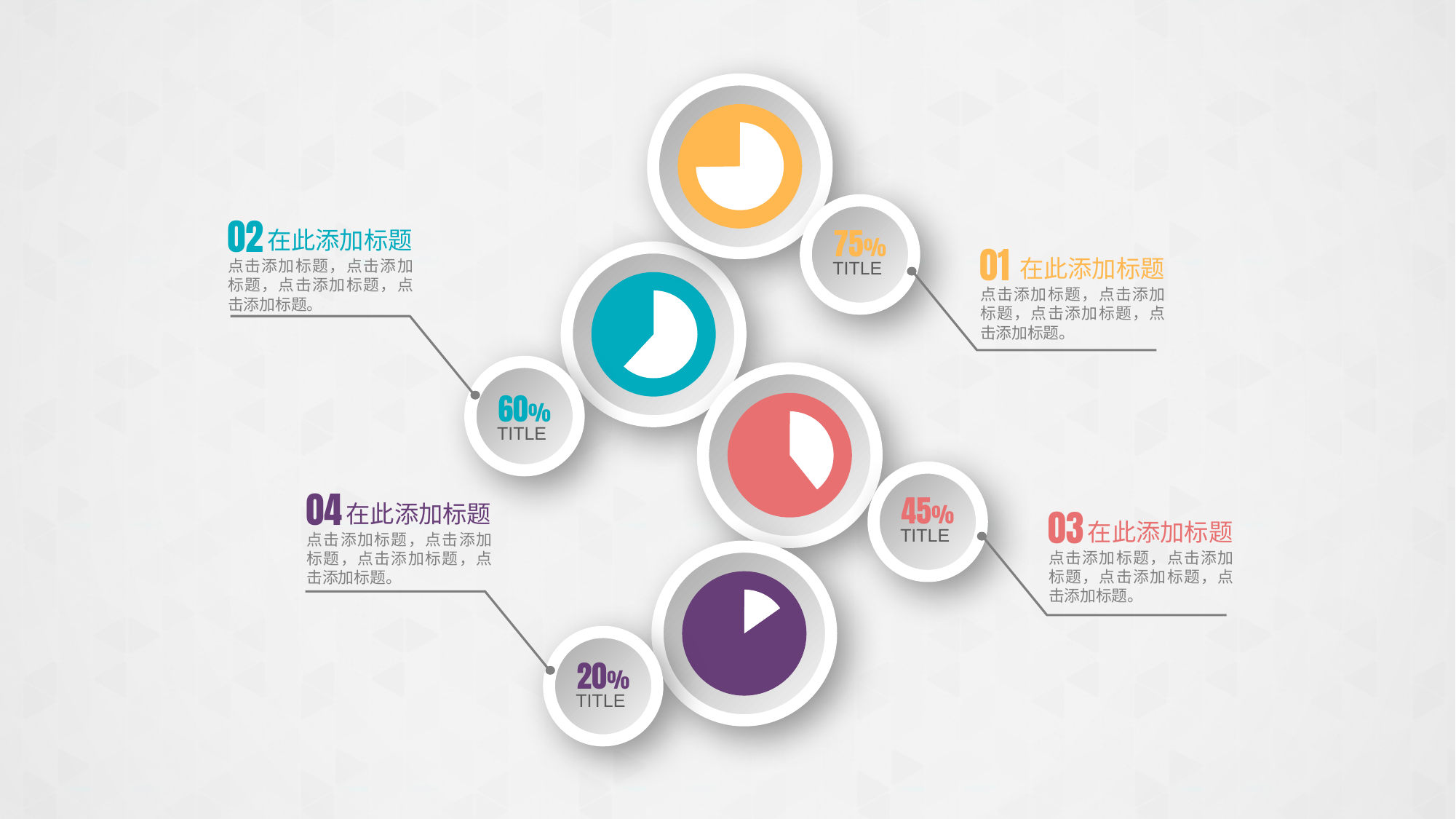

75%
TITLE
02
点击添加标题，点击添加标题，点击添加标题，点击添加标题。
在此添加标题

01
在此添加标题
点击添加标题，点击添加标题，点击添加标题，点击添加标题。

60%
TITLE

45%
TITLE
04
在此添加标题
点击添加标题，点击添加标题，点击添加标题，点击添加标题。

03
在此添加标题
点击添加标题，点击添加标题，点击添加标题，点击添加标题。

20%
TITLE